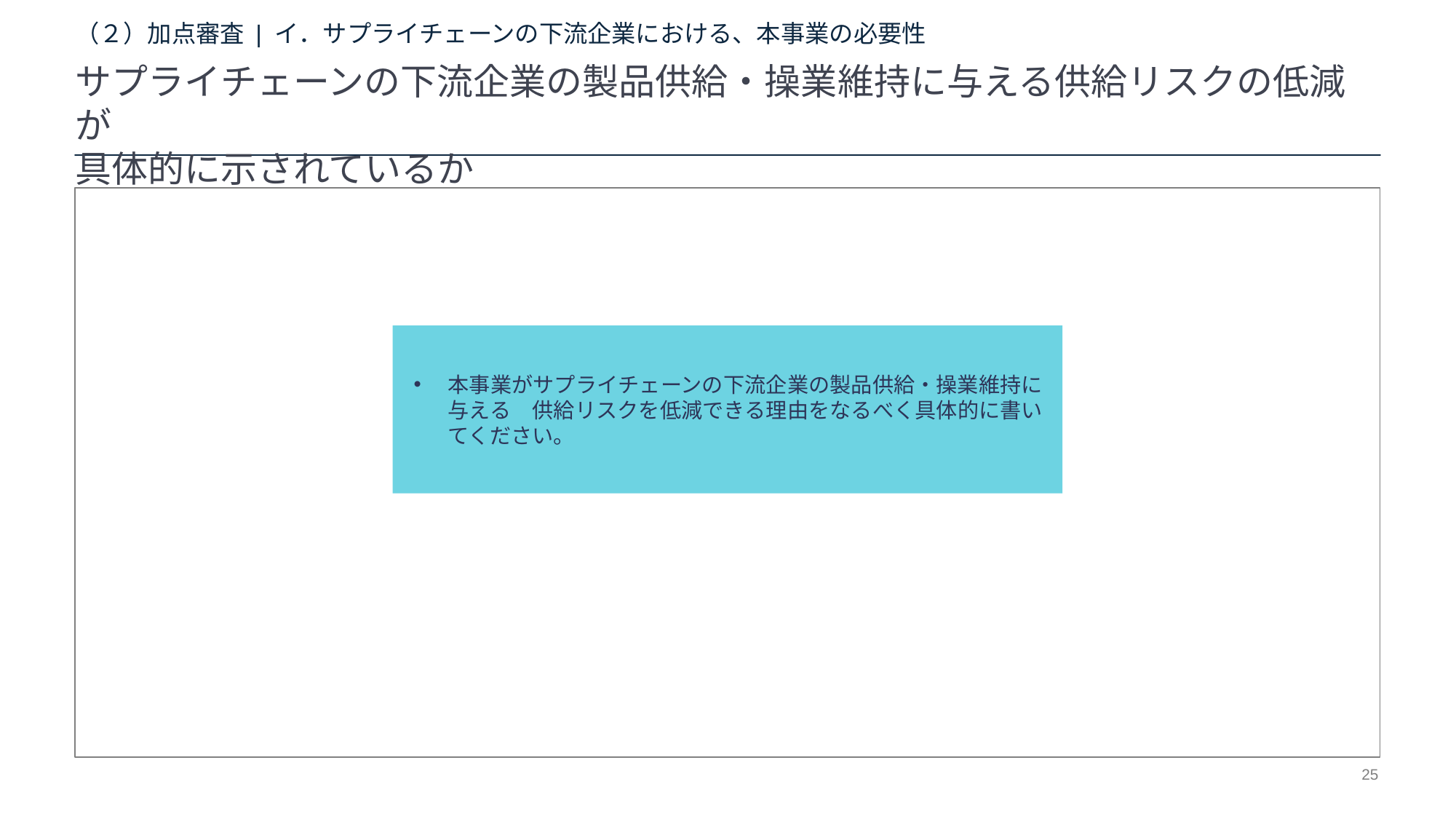

# （２）加点審査 | イ．サプライチェーンの下流企業における、本事業の必要性
サプライチェーンの下流企業の製品供給・操業維持に与える供給リスクの低減が
具体的に示されているか

本事業がサプライチェーンの下流企業の製品供給・操業維持に与える　供給リスクを低減できる理由をなるべく具体的に書いてください。